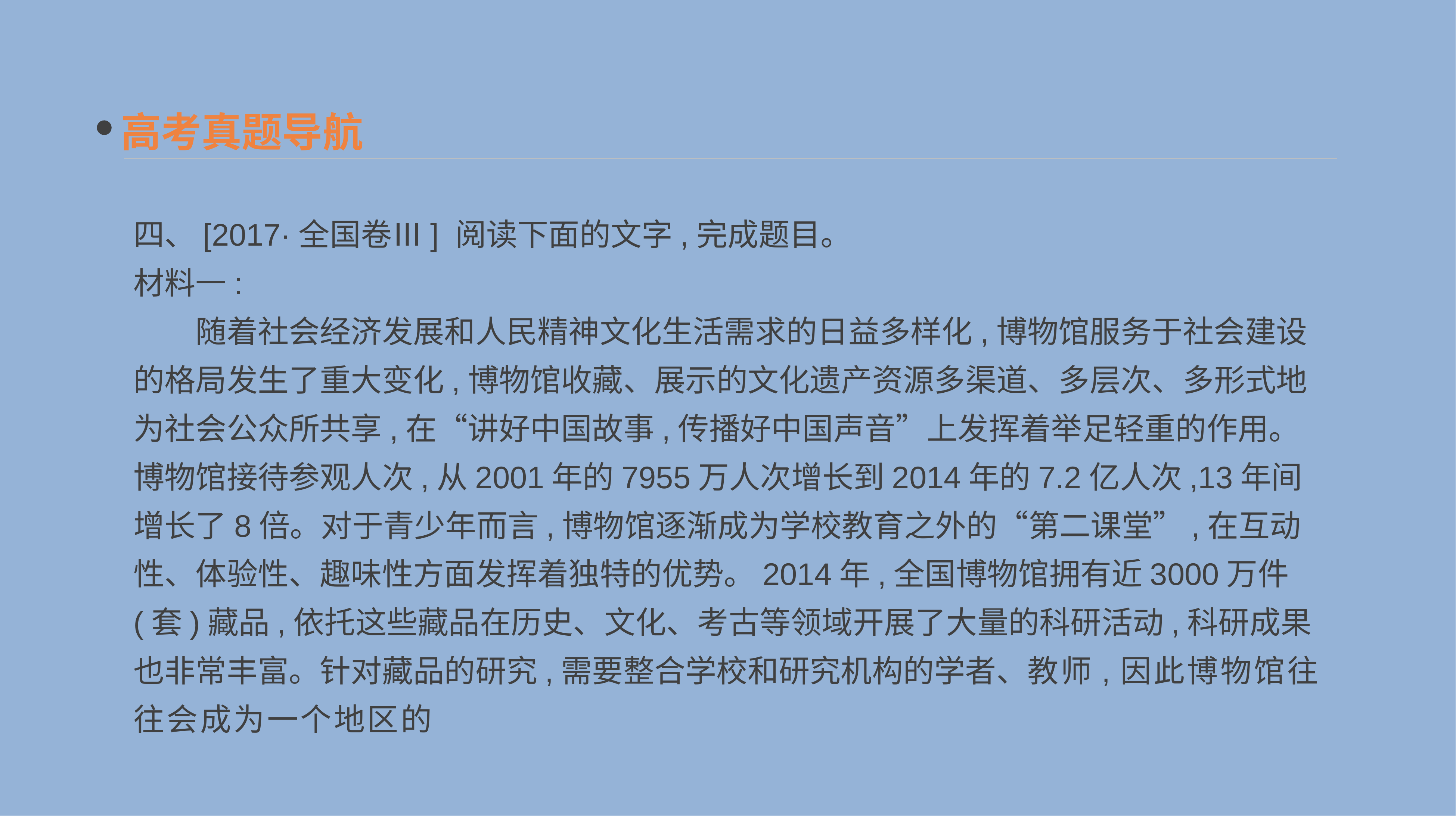

高考真题导航

四、[2017·全国卷Ⅲ] 阅读下面的文字,完成题目。
材料一:
　　随着社会经济发展和人民精神文化生活需求的日益多样化,博物馆服务于社会建设的格局发生了重大变化,博物馆收藏、展示的文化遗产资源多渠道、多层次、多形式地为社会公众所共享,在“讲好中国故事,传播好中国声音”上发挥着举足轻重的作用。
博物馆接待参观人次,从2001年的7955万人次增长到2014年的7.2亿人次,13年间增长了8倍。对于青少年而言,博物馆逐渐成为学校教育之外的“第二课堂”,在互动性、体验性、趣味性方面发挥着独特的优势。2014年,全国博物馆拥有近3000万件(套)藏品,依托这些藏品在历史、文化、考古等领域开展了大量的科研活动,科研成果也非常丰富。针对藏品的研究,需要整合学校和研究机构的学者、教师,因此博物馆往往会成为一个地区的